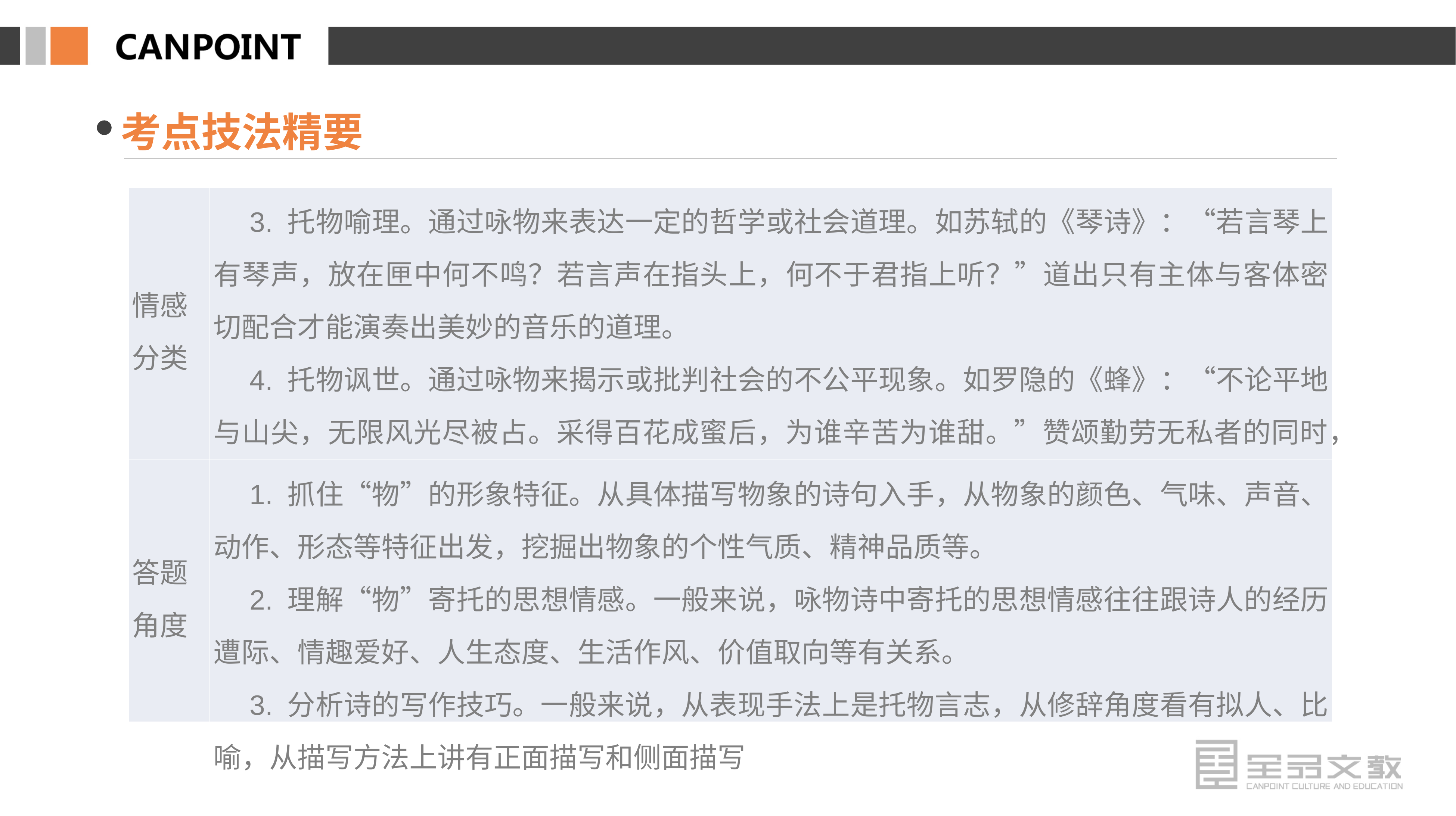

考点技法精要

| 情感 分类 | 3. 托物喻理。通过咏物来表达一定的哲学或社会道理。如苏轼的《琴诗》：“若言琴上有琴声，放在匣中何不鸣？若言声在指头上，何不于君指上听？”道出只有主体与客体密切配合才能演奏出美妙的音乐的道理。 　4. 托物讽世。通过咏物来揭示或批判社会的不公平现象。如罗隐的《蜂》：“不论平地与山尖，无限风光尽被占。采得百花成蜜后，为谁辛苦为谁甜。”赞颂勤劳无私者的同时，更讽刺了那些不劳而获者 |
| --- | --- |
| 答题 角度 | 1. 抓住“物”的形象特征。从具体描写物象的诗句入手，从物象的颜色、气味、声音、动作、形态等特征出发，挖掘出物象的个性气质、精神品质等。 　2. 理解“物”寄托的思想情感。一般来说，咏物诗中寄托的思想情感往往跟诗人的经历遭际、情趣爱好、人生态度、生活作风、价值取向等有关系。 　3. 分析诗的写作技巧。一般来说，从表现手法上是托物言志，从修辞角度看有拟人、比喻，从描写方法上讲有正面描写和侧面描写 |